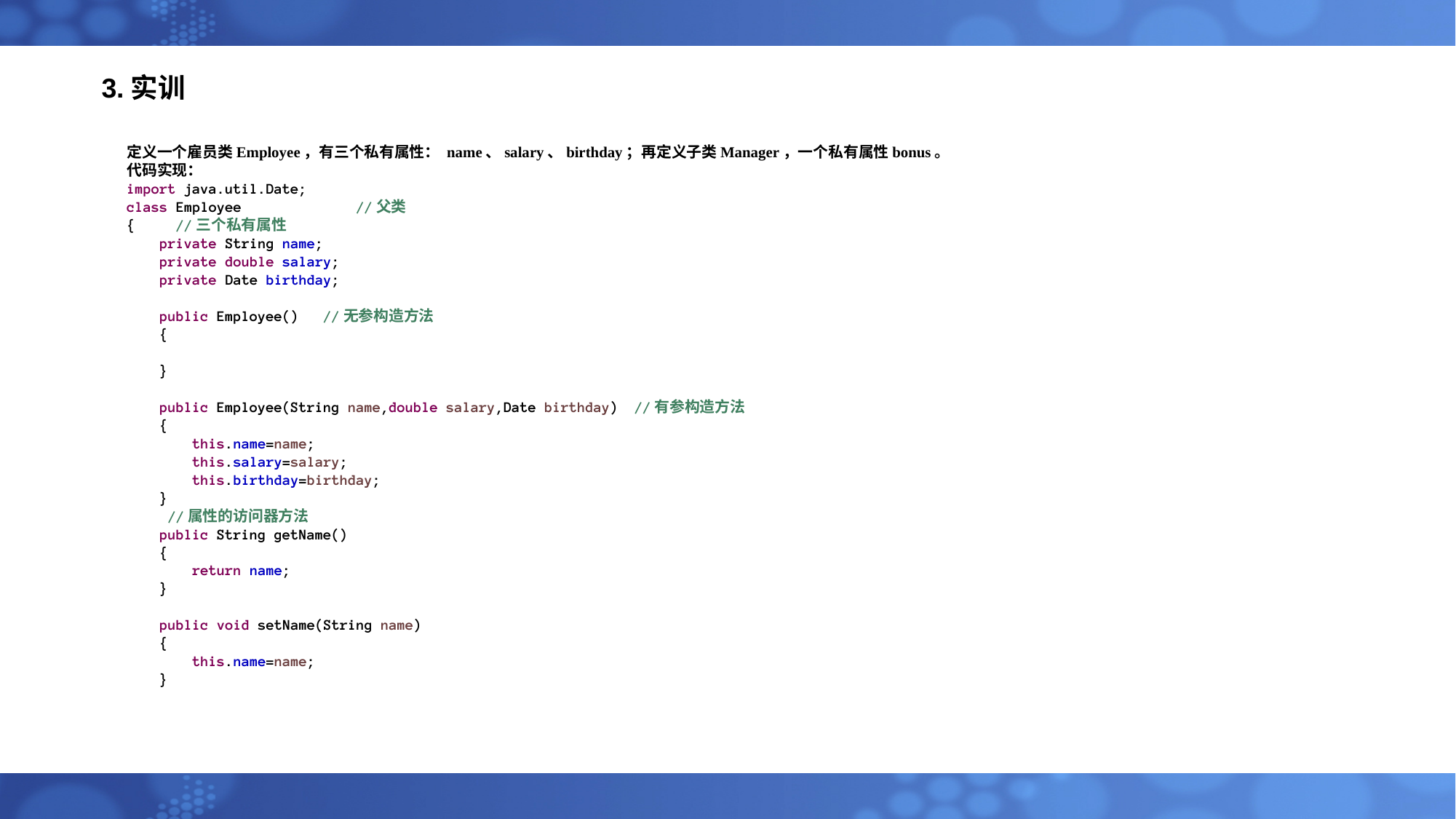

# 3.实训
定义一个雇员类Employee，有三个私有属性： name、salary、birthday；再定义子类Manager，一个私有属性bonus。
代码实现：
import java.util.Date;
class Employee              //父类
{     //三个私有属性
    private String name;
    private double salary;
    private Date birthday;

    public Employee()   //无参构造方法
    {

    }

    public Employee(String name,double salary,Date birthday)  //有参构造方法
    {
        this.name=name;
        this.salary=salary;
        this.birthday=birthday;
    }
     //属性的访问器方法
    public String getName()
    {
        return name;
    }

    public void setName(String name)
    {
        this.name=name;
    }